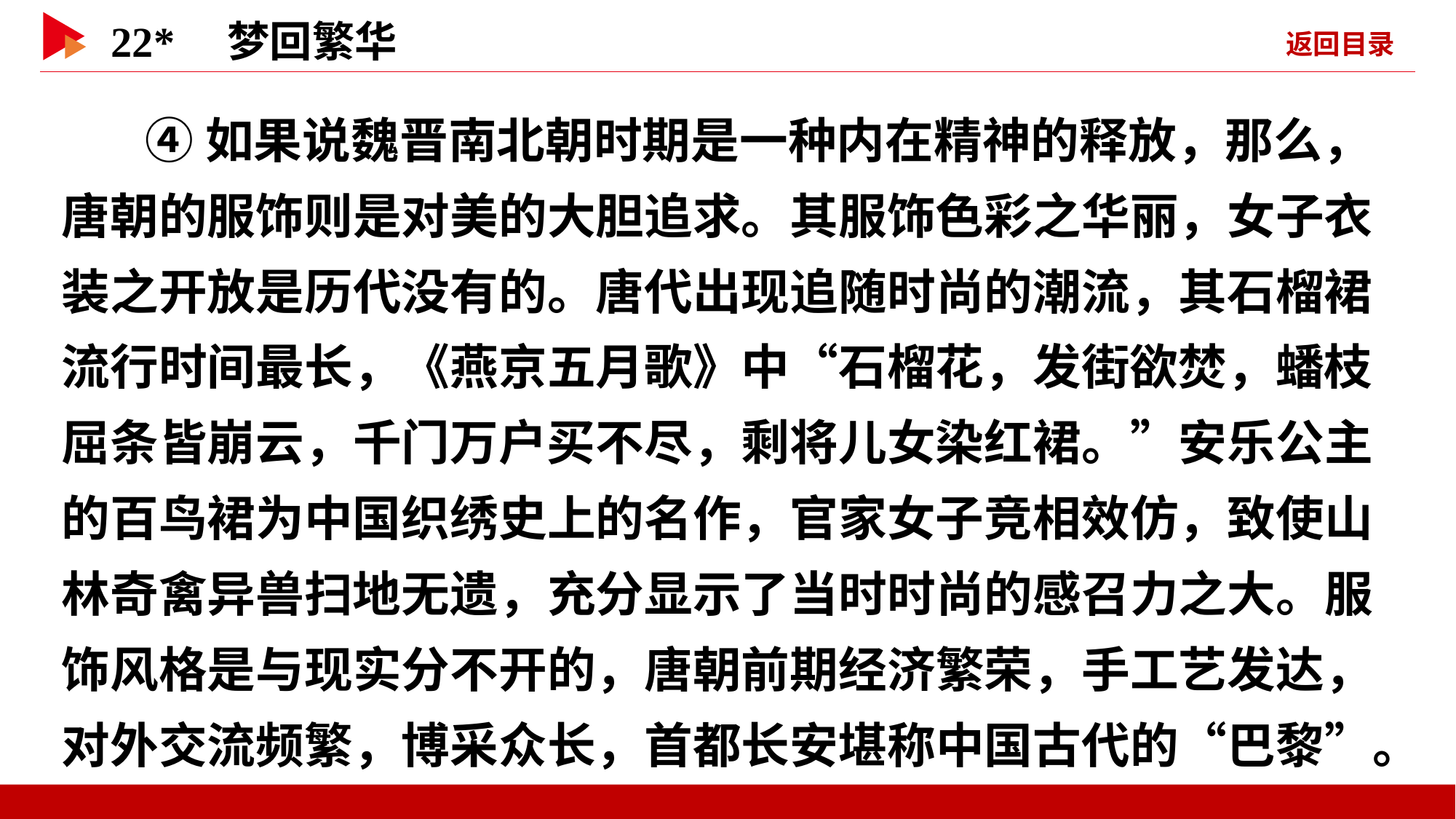

④如果说魏晋南北朝时期是一种内在精神的释放，那么，唐朝的服饰则是对美的大胆追求。其服饰色彩之华丽，女子衣装之开放是历代没有的。唐代出现追随时尚的潮流，其石榴裙流行时间最长，《燕京五月歌》中“石榴花，发街欲焚，蟠枝屈条皆崩云，千门万户买不尽，剩将儿女染红裙。”安乐公主的百鸟裙为中国织绣史上的名作，官家女子竞相效仿，致使山林奇禽异兽扫地无遗，充分显示了当时时尚的感召力之大。服饰风格是与现实分不开的，唐朝前期经济繁荣，手工艺发达，对外交流频繁，博采众长，首都长安堪称中国古代的“巴黎”。